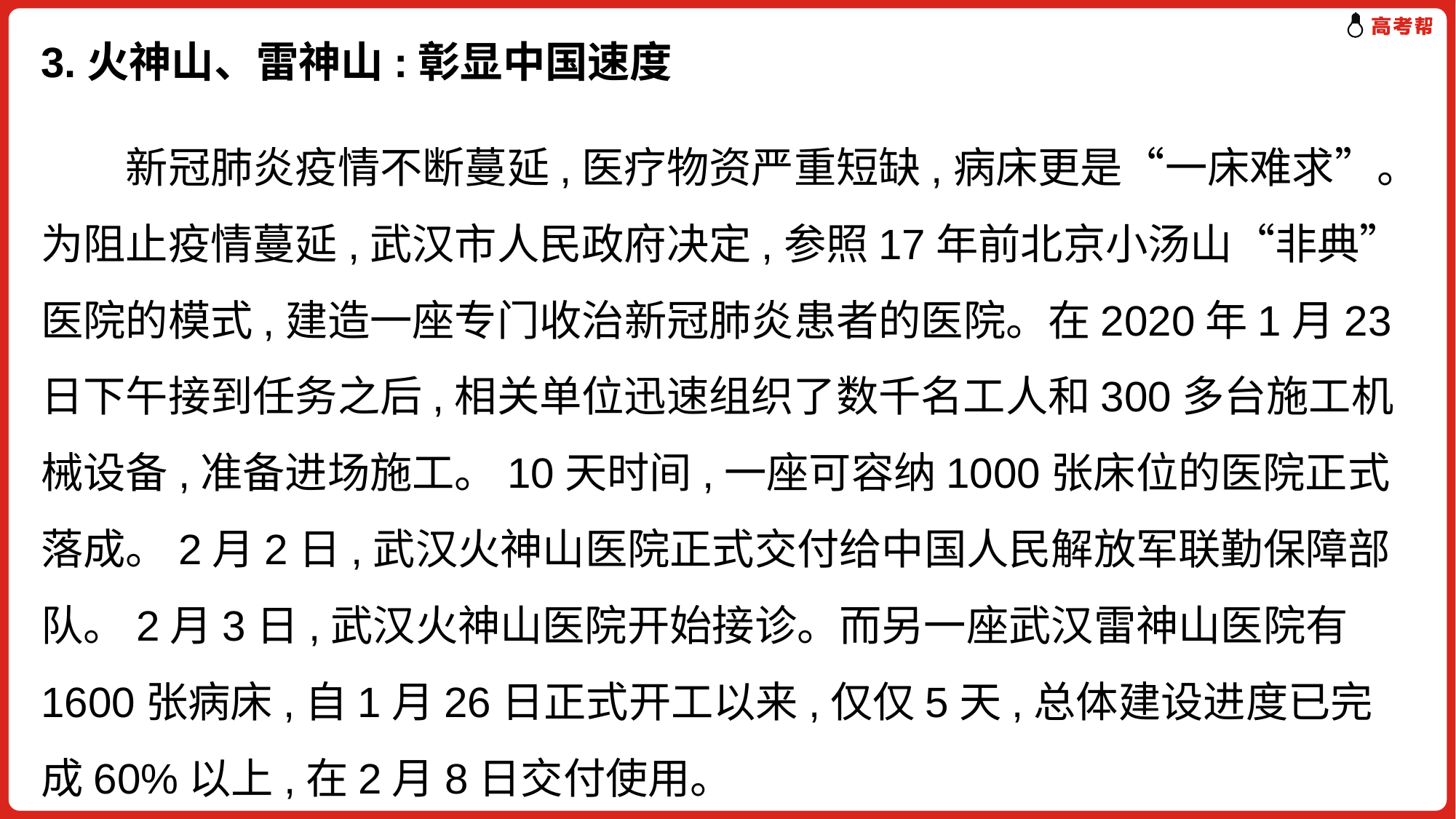

# 3.火神山、雷神山:彰显中国速度
　　新冠肺炎疫情不断蔓延,医疗物资严重短缺,病床更是“一床难求”。为阻止疫情蔓延,武汉市人民政府决定,参照17年前北京小汤山“非典”医院的模式,建造一座专门收治新冠肺炎患者的医院。在2020年1月23日下午接到任务之后,相关单位迅速组织了数千名工人和300多台施工机械设备,准备进场施工。10天时间,一座可容纳1000张床位的医院正式落成。2月2日,武汉火神山医院正式交付给中国人民解放军联勤保障部队。2月3日,武汉火神山医院开始接诊。而另一座武汉雷神山医院有1600张病床,自1月26日正式开工以来,仅仅5天,总体建设进度已完成60%以上,在2月8日交付使用。